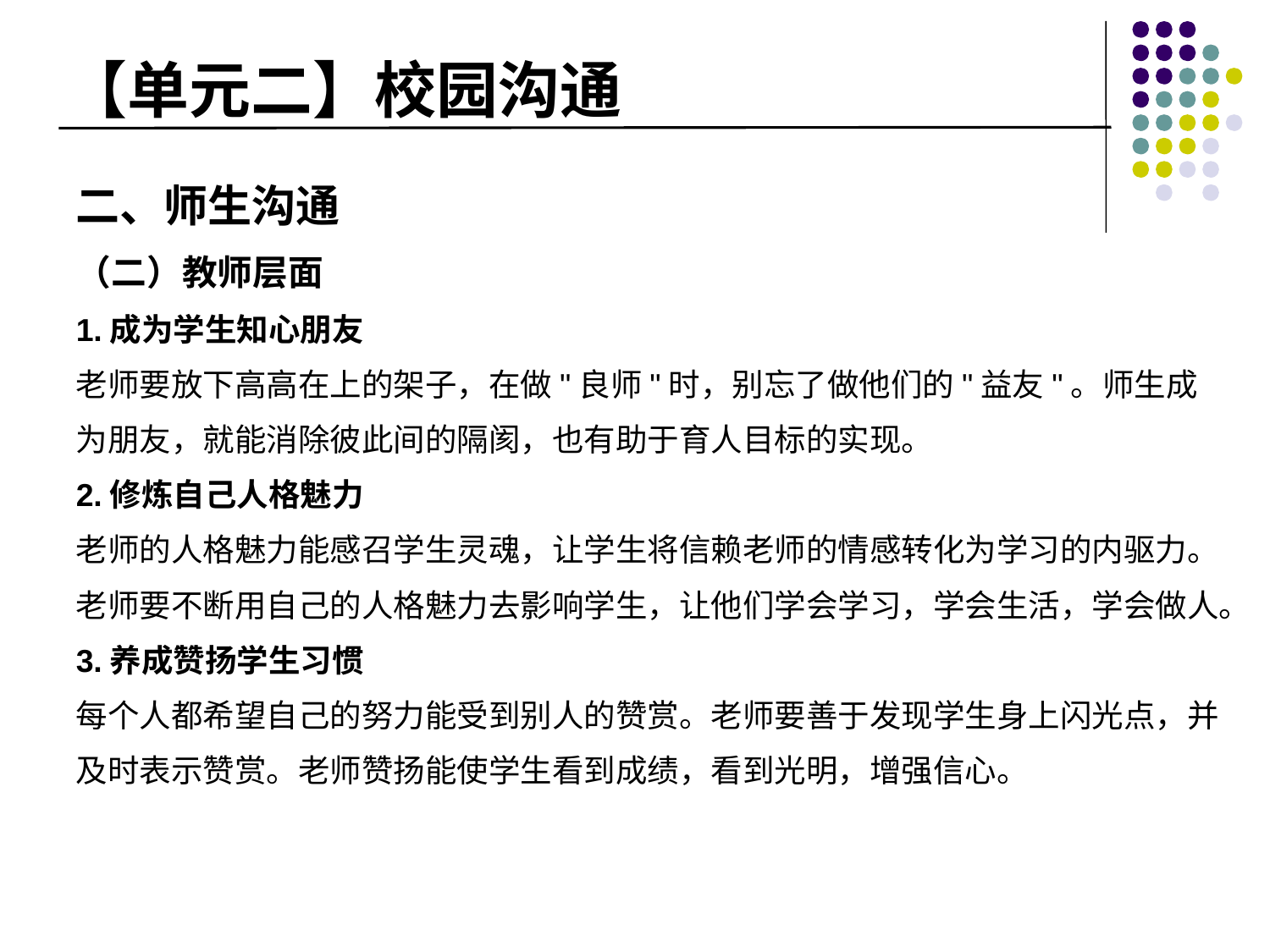

# 【单元二】校园沟通
二、师生沟通
（二）教师层面
1.成为学生知心朋友
老师要放下高高在上的架子，在做"良师"时，别忘了做他们的"益友"。师生成为朋友，就能消除彼此间的隔阂，也有助于育人目标的实现。
2.修炼自己人格魅力
老师的人格魅力能感召学生灵魂，让学生将信赖老师的情感转化为学习的内驱力。老师要不断用自己的人格魅力去影响学生，让他们学会学习，学会生活，学会做人。
3.养成赞扬学生习惯
每个人都希望自己的努力能受到别人的赞赏。老师要善于发现学生身上闪光点，并及时表示赞赏。老师赞扬能使学生看到成绩，看到光明，增强信心。